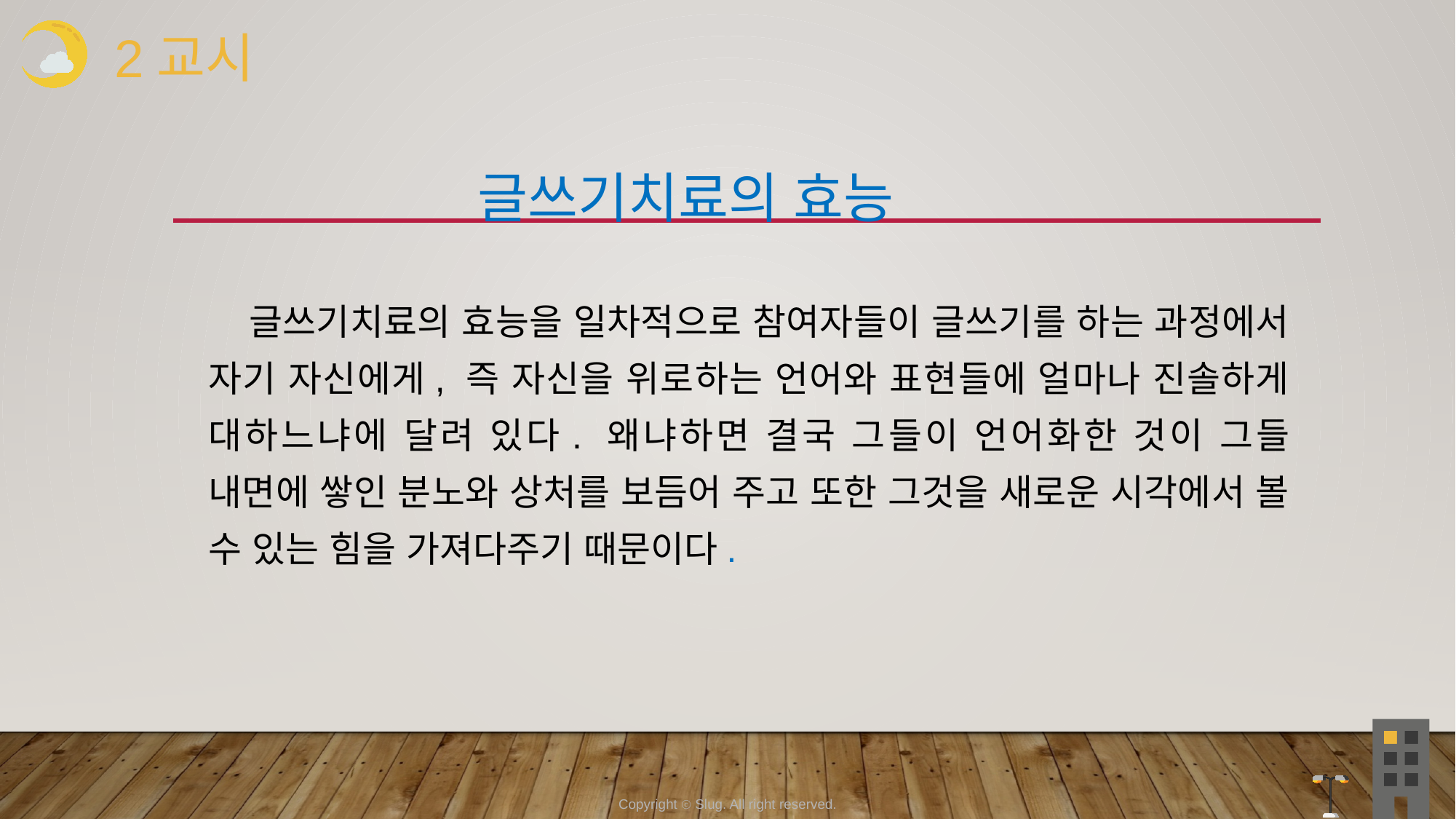

2교시

                     글쓰기치료의 효능

   글쓰기치료의 효능을 일차적으로 참여자들이 글쓰기를 하는 과정에서 자기 자신에게, 즉 자신을 위로하는 언어와 표현들에 얼마나 진솔하게 대하느냐에 달려 있다. 왜냐하면 결국 그들이 언어화한 것이 그들 내면에 쌓인 분노와 상처를 보듬어 주고 또한 그것을 새로운 시각에서 볼 수 있는 힘을 가져다주기 때문이다.

Copyright ⓒ Slug. All right reserved.